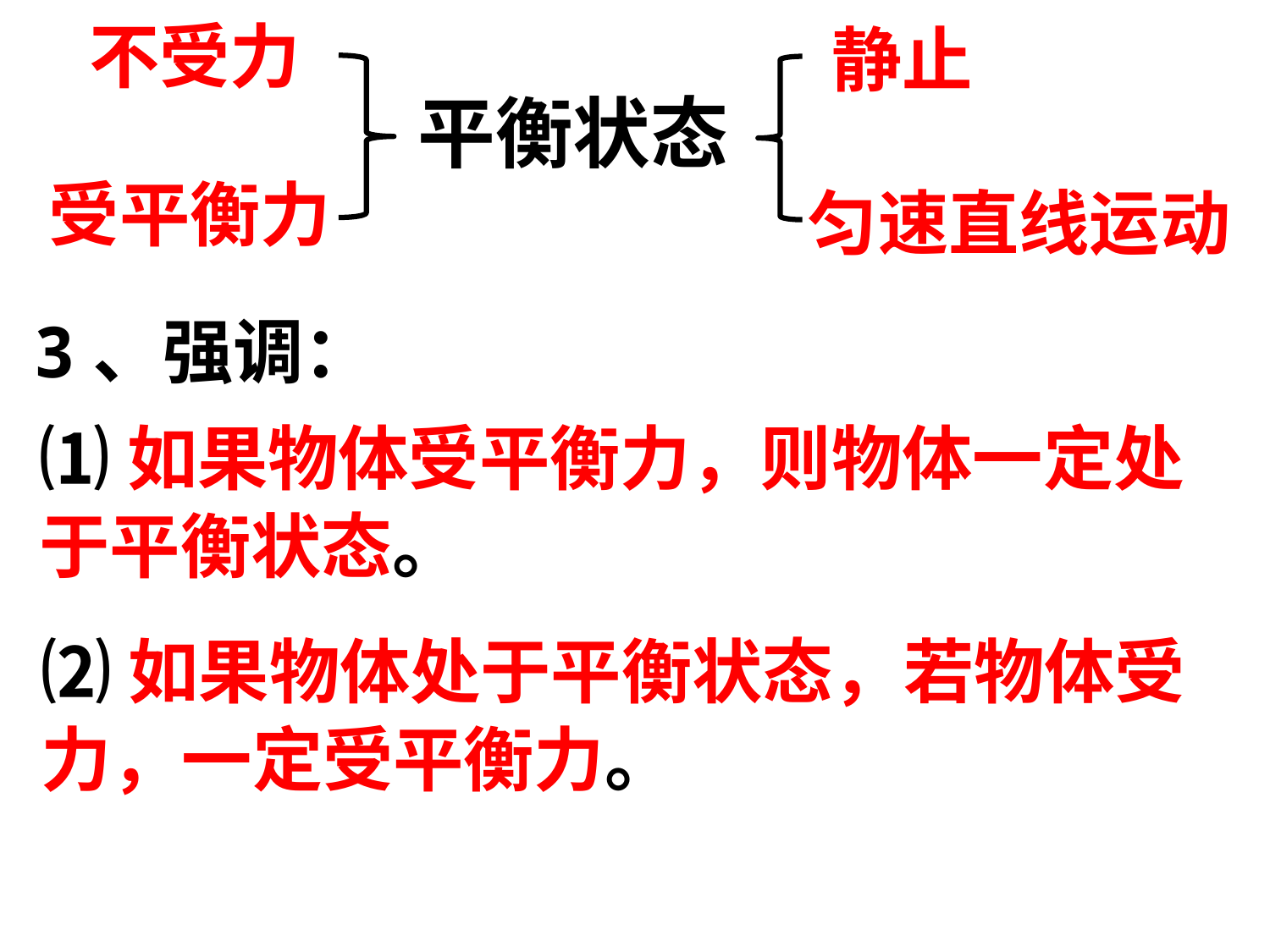

不受力
静止

平衡状态
受平衡力
匀速直线运动
3、强调：
⑴如果物体受平衡力，则物体一定处于平衡状态。
⑵如果物体处于平衡状态，若物体受力，一定受平衡力。